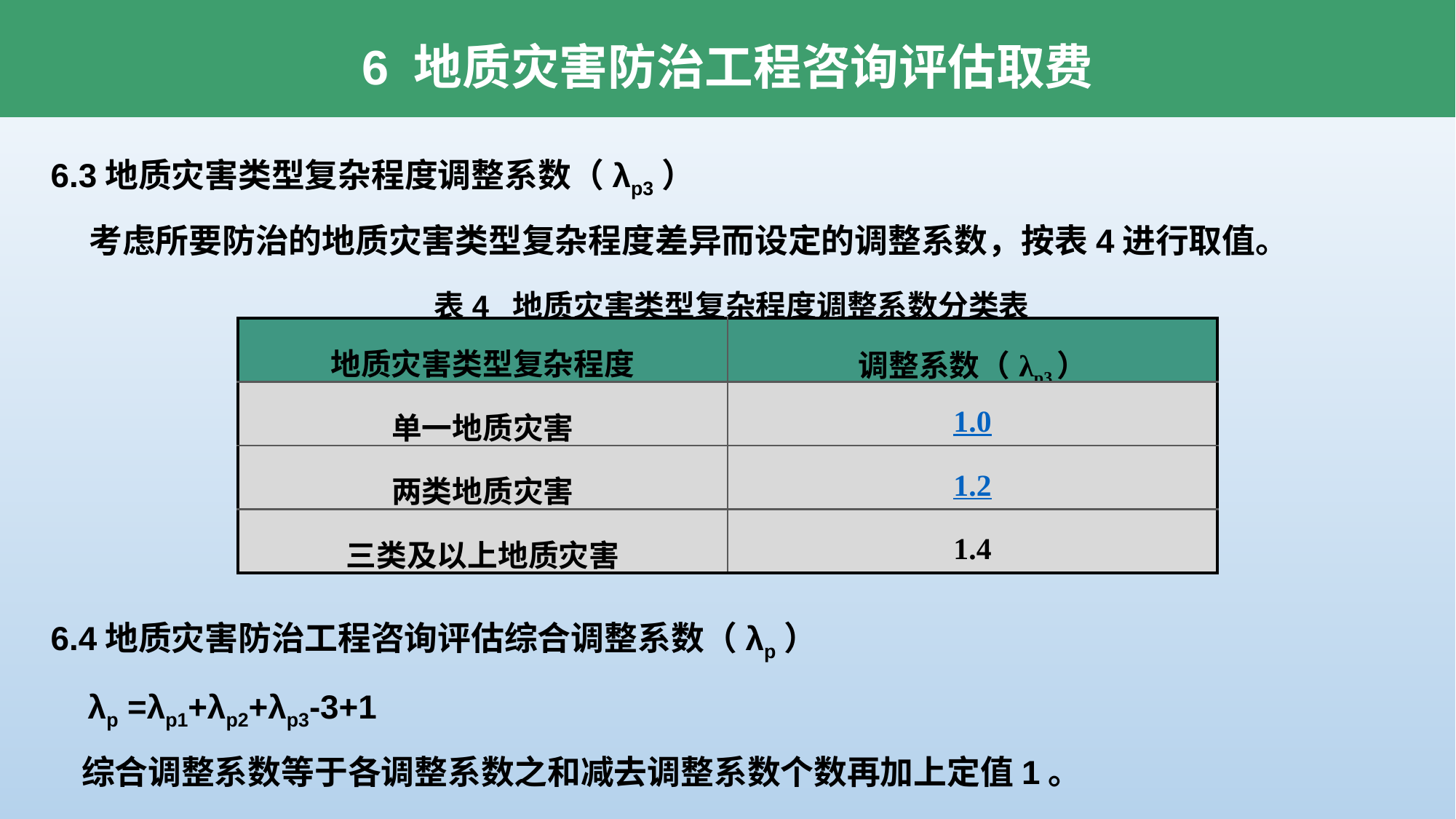

6 地质灾害防治工程咨询评估取费

6.3地质灾害类型复杂程度调整系数（λp3）
    考虑所要防治的地质灾害类型复杂程度差异而设定的调整系数，按表4进行取值。
表4  地质灾害类型复杂程度调整系数分类表

6.4地质灾害防治工程咨询评估综合调整系数（λp）
    λp =λp1+λp2+λp3-3+1
   综合调整系数等于各调整系数之和减去调整系数个数再加上定值1。
| 地质灾害类型复杂程度 | 调整系数（λp3） |
| --- | --- |
| 单一地质灾害 | 1.0 |
| 两类地质灾害 | 1.2 |
| 三类及以上地质灾害 | 1.4 |